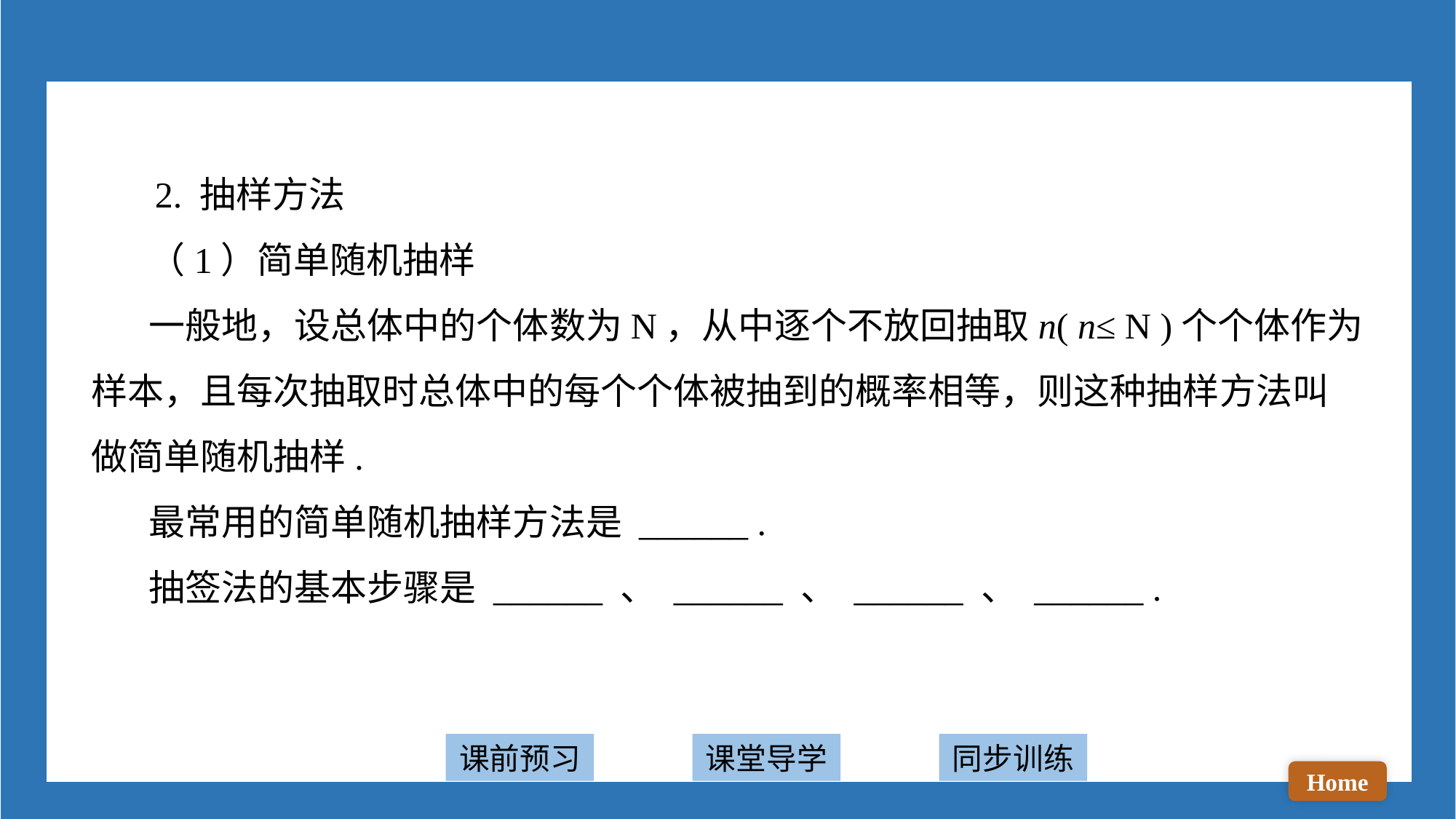

2. 抽样方法
      （1）简单随机抽样
      一般地，设总体中的个体数为N，从中逐个不放回抽取n( n≤ N )个个体作为样本，且每次抽取时总体中的每个个体被抽到的概率相等，则这种抽样方法叫做简单随机抽样.
      最常用的简单随机抽样方法是 ______ .
      抽签法的基本步骤是 ______ 、 ______ 、 ______ 、 ______ .